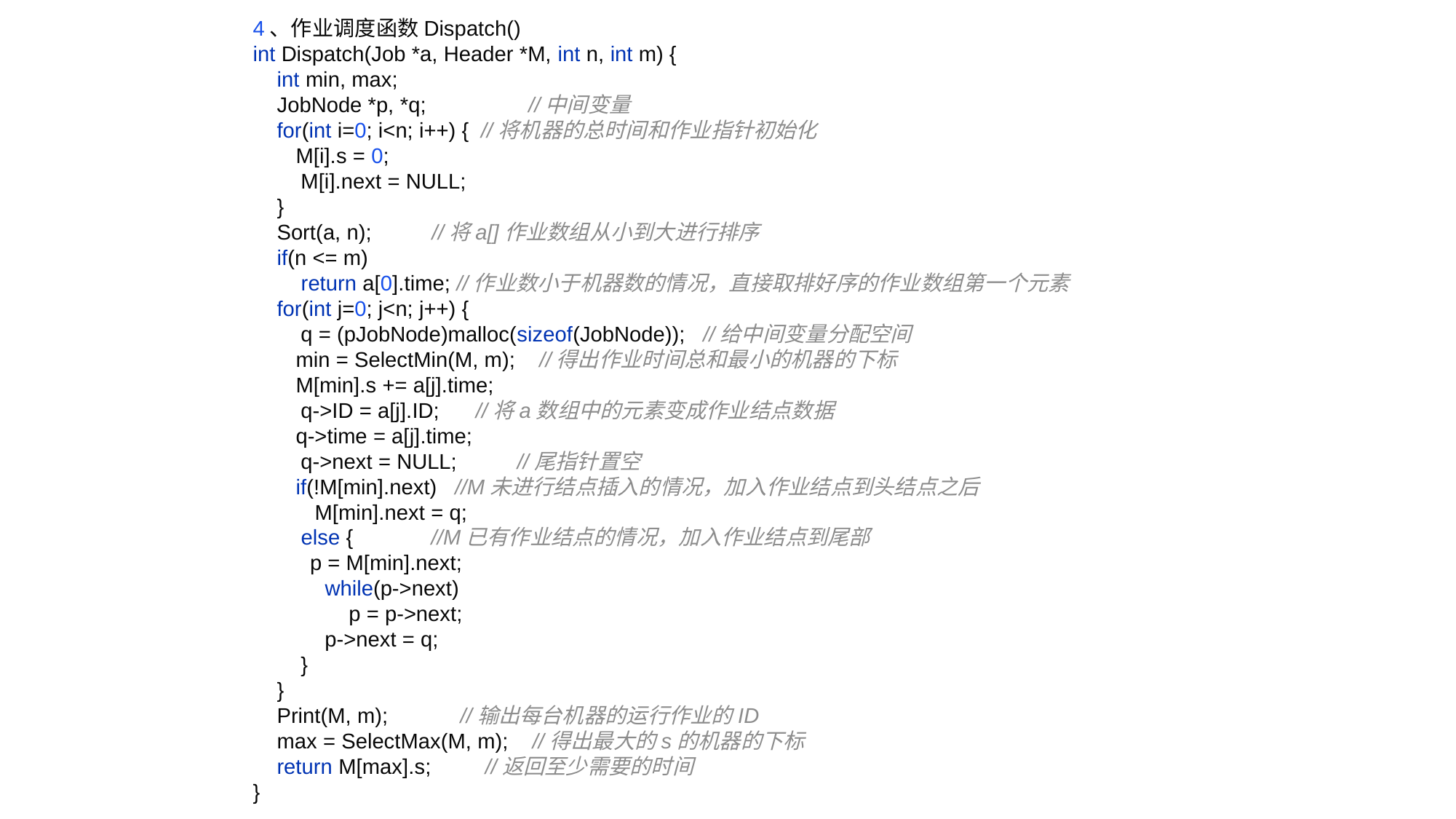

4、作业调度函数Dispatch()
int Dispatch(Job *a, Header *M, int n, int m) {
    int min, max;
    JobNode *p, *q;                 //中间变量
    for(int i=0; i<n; i++) {  //将机器的总时间和作业指针初始化
        M[i].s = 0;
        M[i].next = NULL;
    }
    Sort(a, n);          //将a[]作业数组从小到大进行排序
    if(n <= m)
        return a[0].time; //作业数小于机器数的情况，直接取排好序的作业数组第一个元素
    for(int j=0; j<n; j++) {
        q = (pJobNode)malloc(sizeof(JobNode));   //给中间变量分配空间
        min = SelectMin(M, m);    //得出作业时间总和最小的机器的下标
        M[min].s += a[j].time;
        q->ID = a[j].ID;      //将a数组中的元素变成作业结点数据
        q->time = a[j].time;
        q->next = NULL;          //尾指针置空
        if(!M[min].next)   //M未进行结点插入的情况，加入作业结点到头结点之后
            M[min].next = q;
        else {             //M已有作业结点的情况，加入作业结点到尾部
           p = M[min].next;
            while(p->next)
                p = p->next;
            p->next = q;
        }
    }
    Print(M, m);            //输出每台机器的运行作业的ID
    max = SelectMax(M, m);    //得出最大的s的机器的下标
    return M[max].s;         //返回至少需要的时间
}